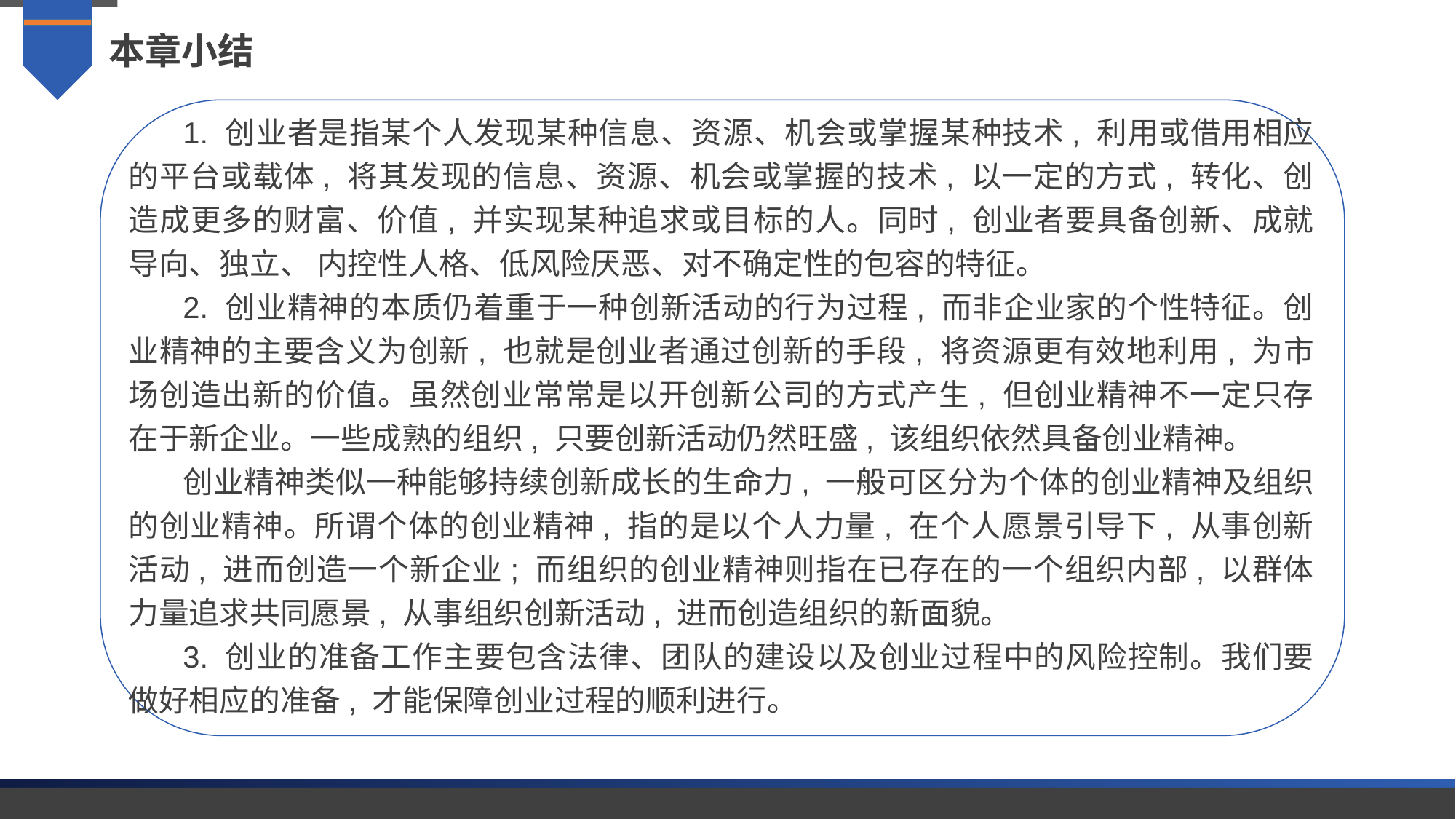

本章小结

1. 创业者是指某个人发现某种信息、资源、机会或掌握某种技术, 利用或借用相应的平台或载体, 将其发现的信息、资源、机会或掌握的技术, 以一定的方式, 转化、创造成更多的财富、价值, 并实现某种追求或目标的人。同时, 创业者要具备创新、成就导向、独立、 内控性人格、低风险厌恶、对不确定性的包容的特征。
2. 创业精神的本质仍着重于一种创新活动的行为过程, 而非企业家的个性特征。创业精神的主要含义为创新, 也就是创业者通过创新的手段, 将资源更有效地利用, 为市场创造出新的价值。虽然创业常常是以开创新公司的方式产生, 但创业精神不一定只存在于新企业。一些成熟的组织, 只要创新活动仍然旺盛, 该组织依然具备创业精神。
创业精神类似一种能够持续创新成长的生命力, 一般可区分为个体的创业精神及组织的创业精神。所谓个体的创业精神, 指的是以个人力量, 在个人愿景引导下, 从事创新活动, 进而创造一个新企业; 而组织的创业精神则指在已存在的一个组织内部, 以群体力量追求共同愿景, 从事组织创新活动, 进而创造组织的新面貌。
3. 创业的准备工作主要包含法律、团队的建设以及创业过程中的风险控制。我们要做好相应的准备, 才能保障创业过程的顺利进行。